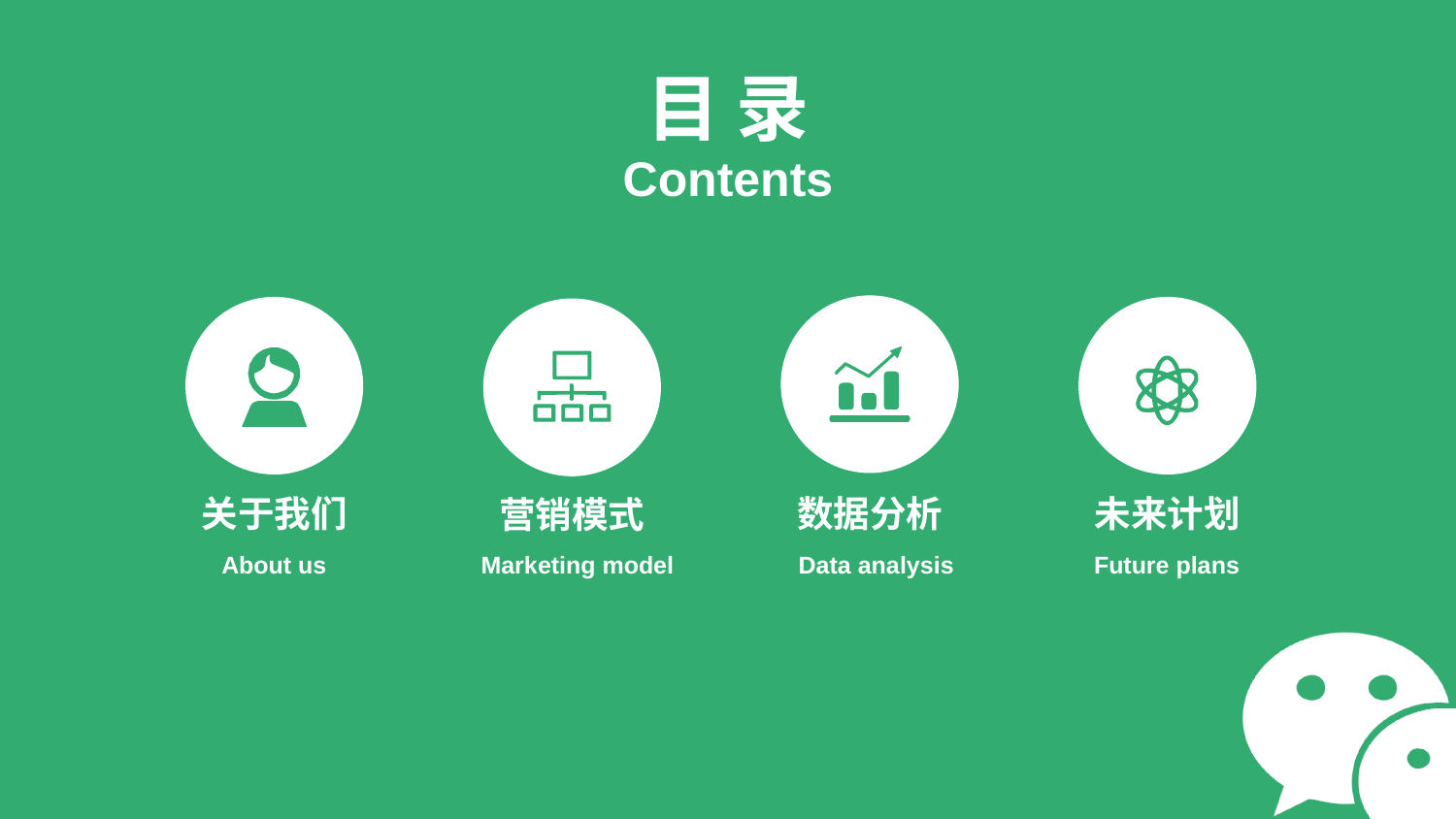

目 录
Contents

关于我们
数据分析
未来计划
营销模式
About us
Marketing model
Data analysis
Future plans